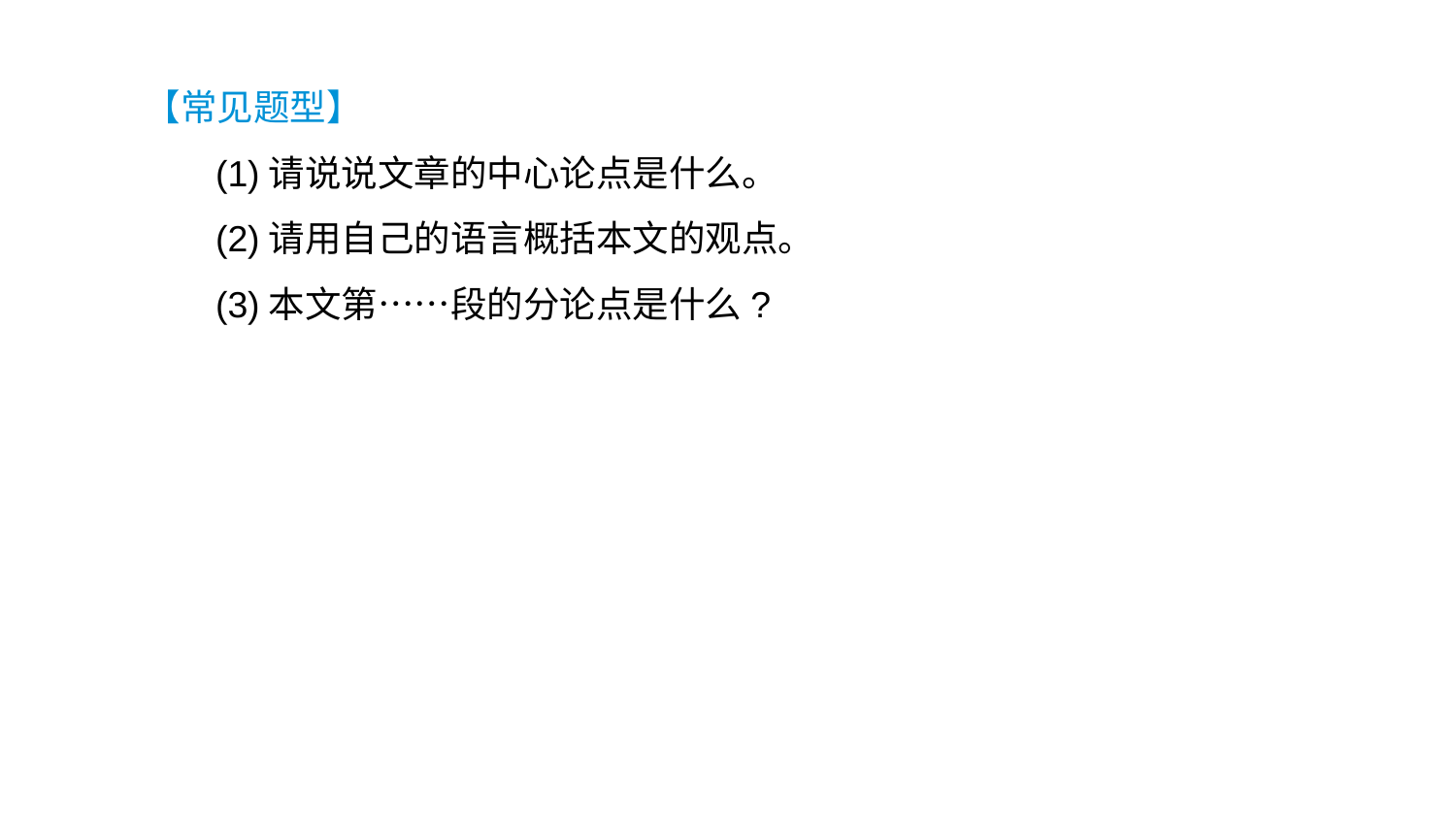

【常见题型】
(1)请说说文章的中心论点是什么。
(2)请用自己的语言概括本文的观点。
(3)本文第……段的分论点是什么?